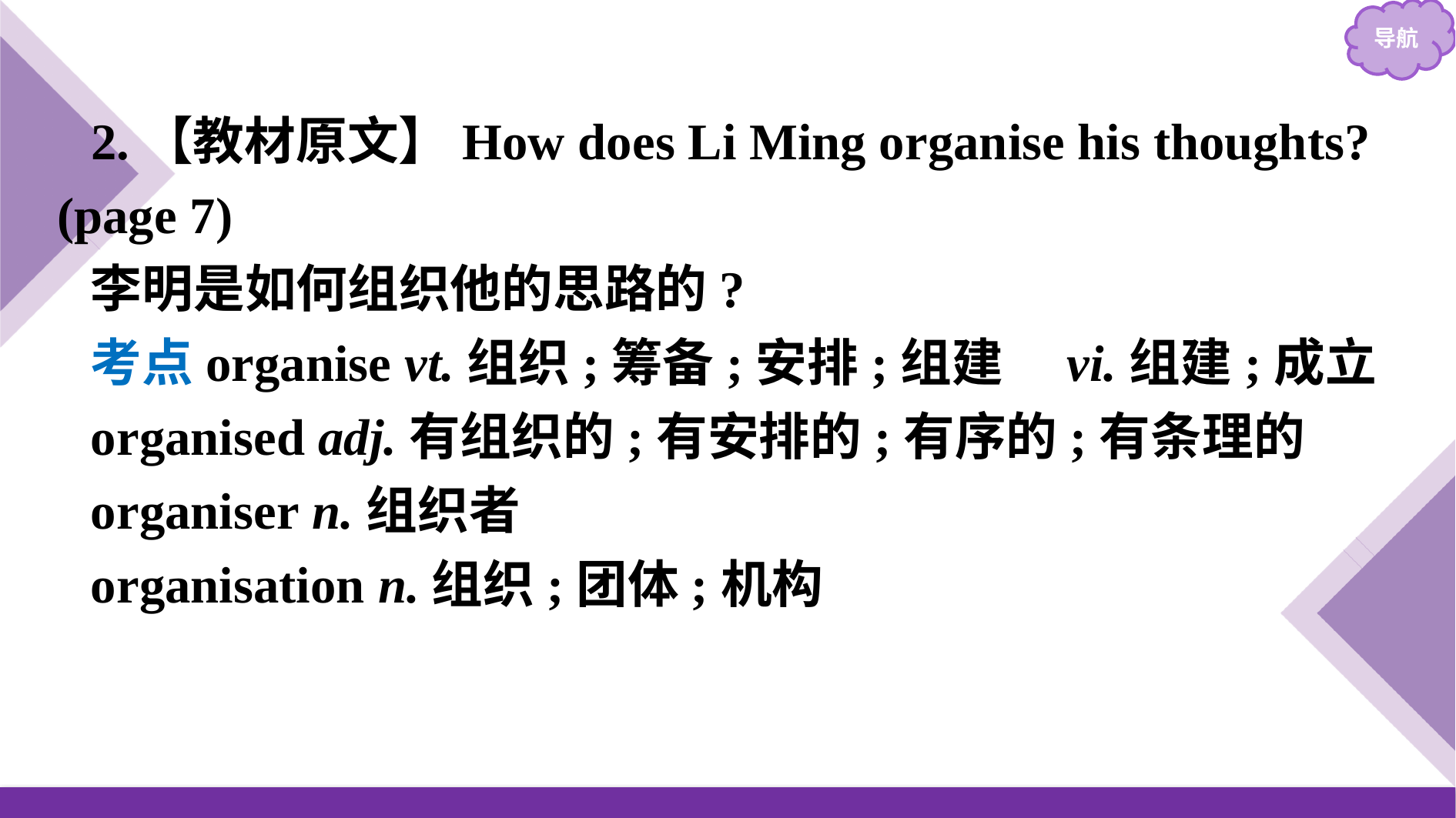

2.【教材原文】How does Li Ming organise his thoughts? (page 7)
李明是如何组织他的思路的?
考点organise vt.组织;筹备;安排;组建　vi.组建;成立
organised adj.有组织的;有安排的;有序的;有条理的
organiser n.组织者
organisation n.组织;团体;机构